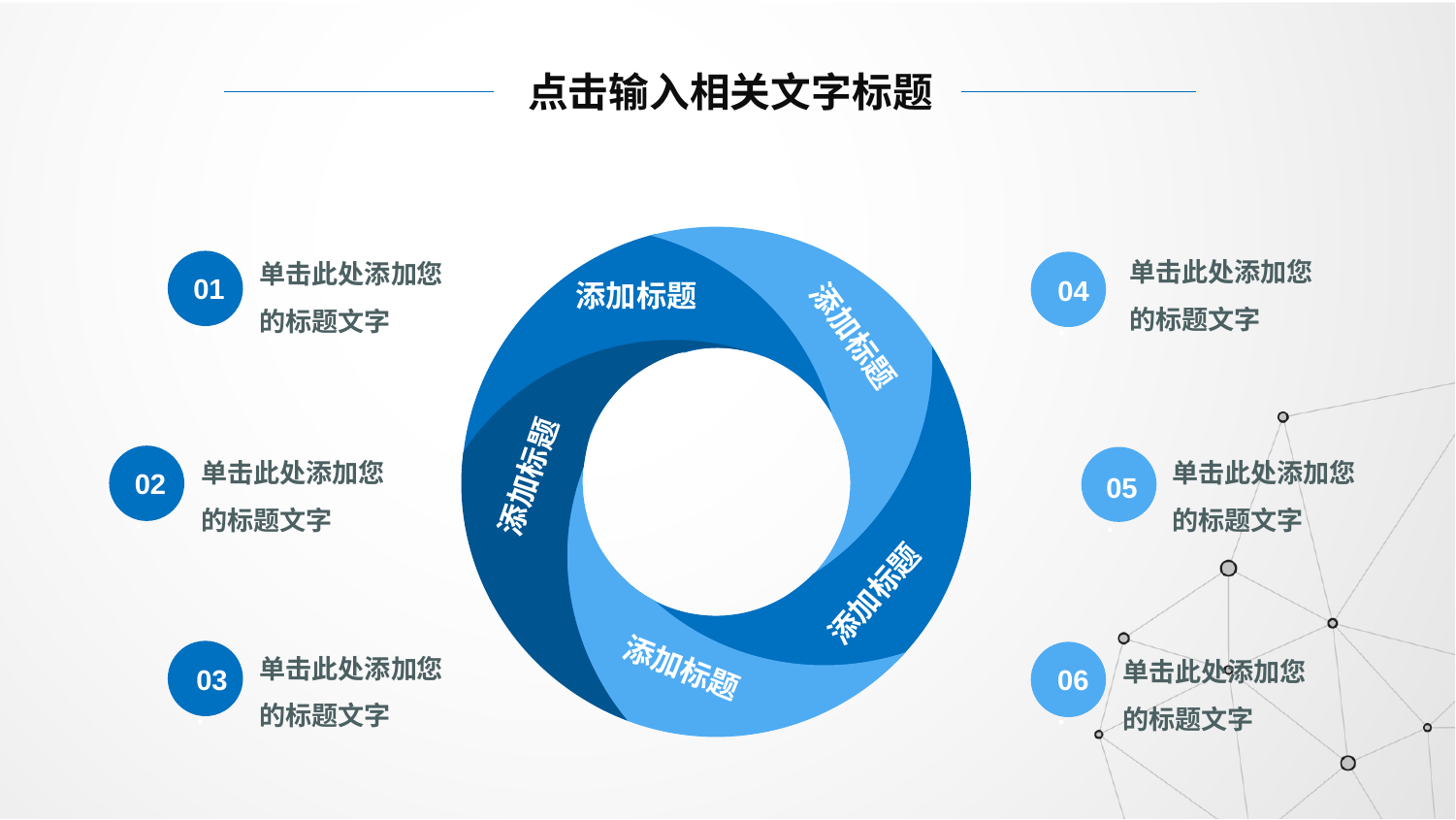

点击输入相关文字标题

单击此处添加您的标题文字

单击此处添加您的标题文字

01.
04.
添加标题

添加标题

单击此处添加您的标题文字
单击此处添加您的标题文字
添加标题

02.
05.
添加标题
单击此处添加您的标题文字
单击此处添加您的标题文字

添加标题
03.
06.